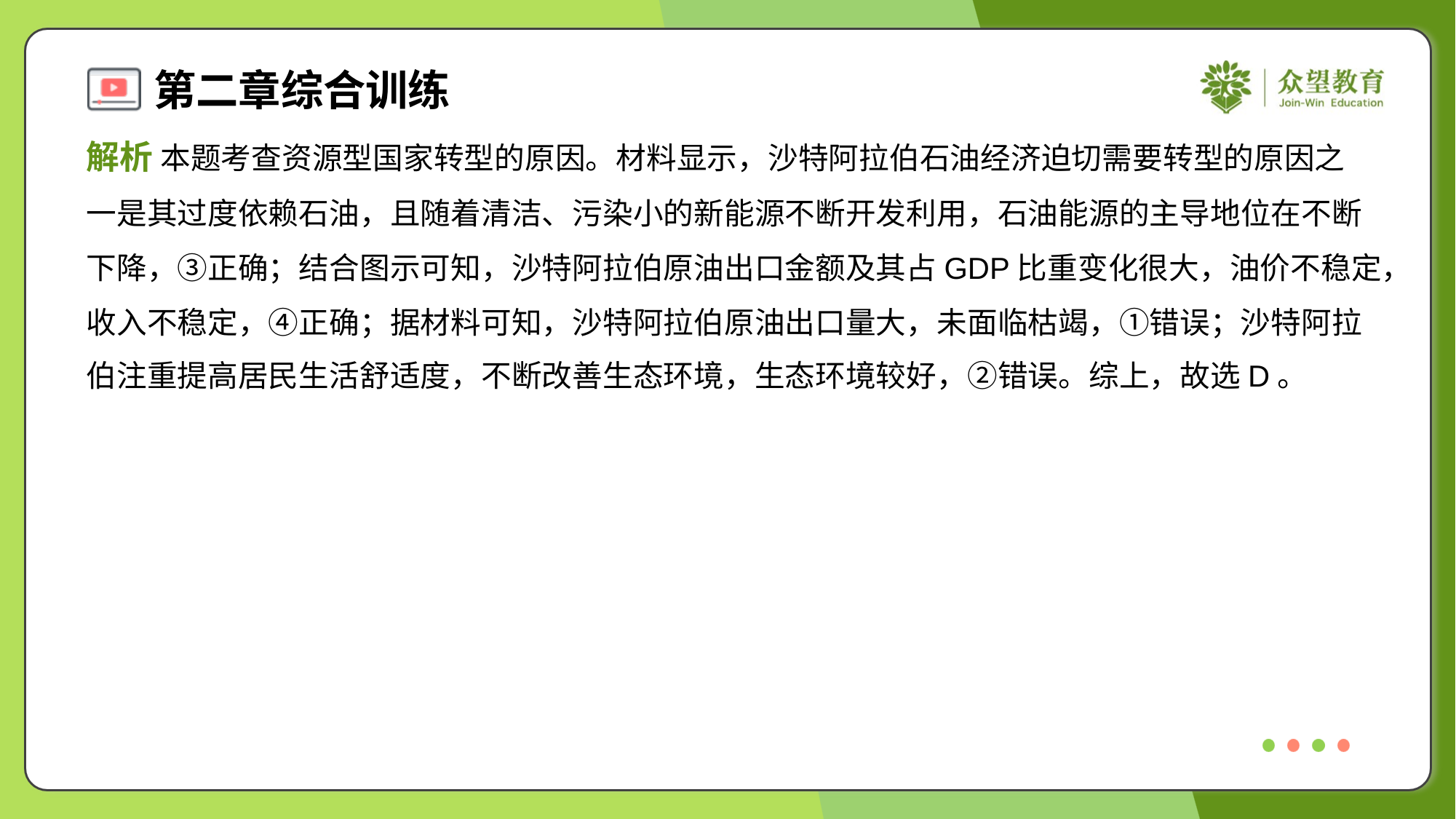

解析 本题考查资源型国家转型的原因。材料显示，沙特阿拉伯石油经济迫切需要转型的原因之
一是其过度依赖石油，且随着清洁、污染小的新能源不断开发利用，石油能源的主导地位在不断
下降，③正确；结合图示可知，沙特阿拉伯原油出口金额及其占GDP比重变化很大，油价不稳定，
收入不稳定，④正确；据材料可知，沙特阿拉伯原油出口量大，未面临枯竭，①错误；沙特阿拉
伯注重提高居民生活舒适度，不断改善生态环境，生态环境较好，②错误。综上，故选D。